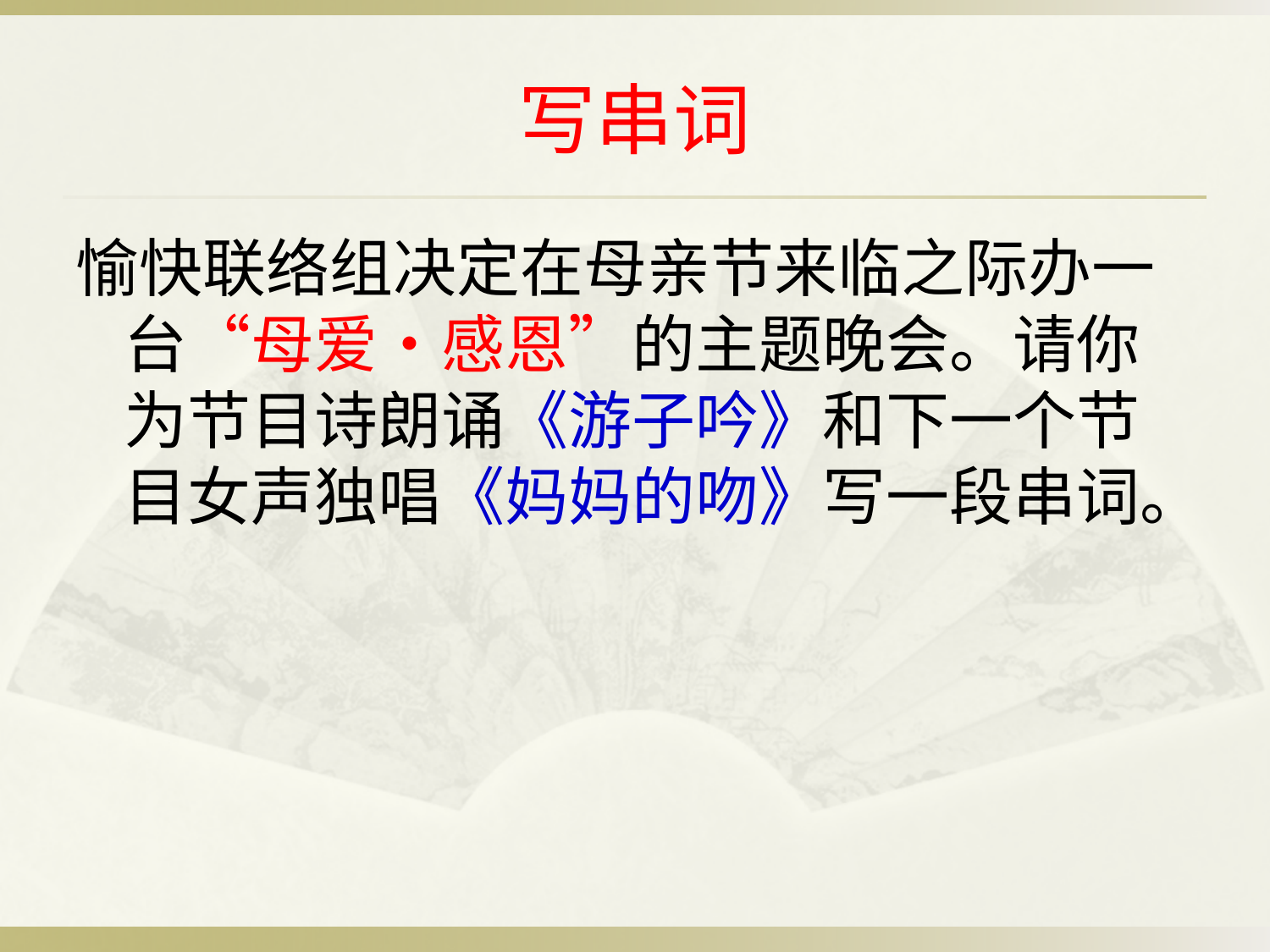

# 写串词
愉快联络组决定在母亲节来临之际办一台“母爱•感恩”的主题晚会。请你为节目诗朗诵《游子吟》和下一个节目女声独唱《妈妈的吻》写一段串词。